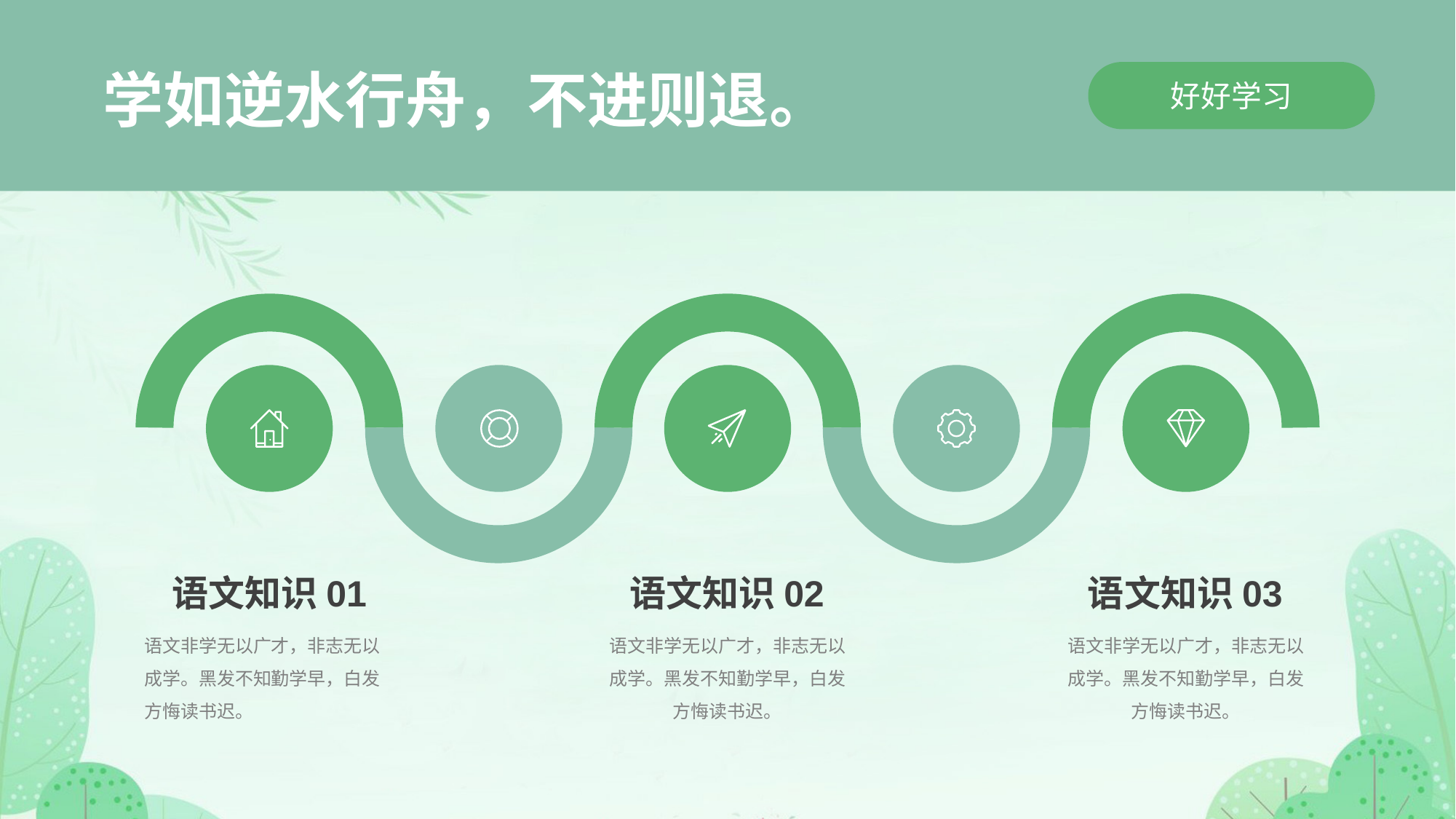

学如逆水行舟，不进则退。
好好学习

语文知识01
语文知识02
语文知识03
语文非学无以广才，非志无以成学。黑发不知勤学早，白发方悔读书迟。
语文非学无以广才，非志无以成学。黑发不知勤学早，白发方悔读书迟。
语文非学无以广才，非志无以成学。黑发不知勤学早，白发方悔读书迟。